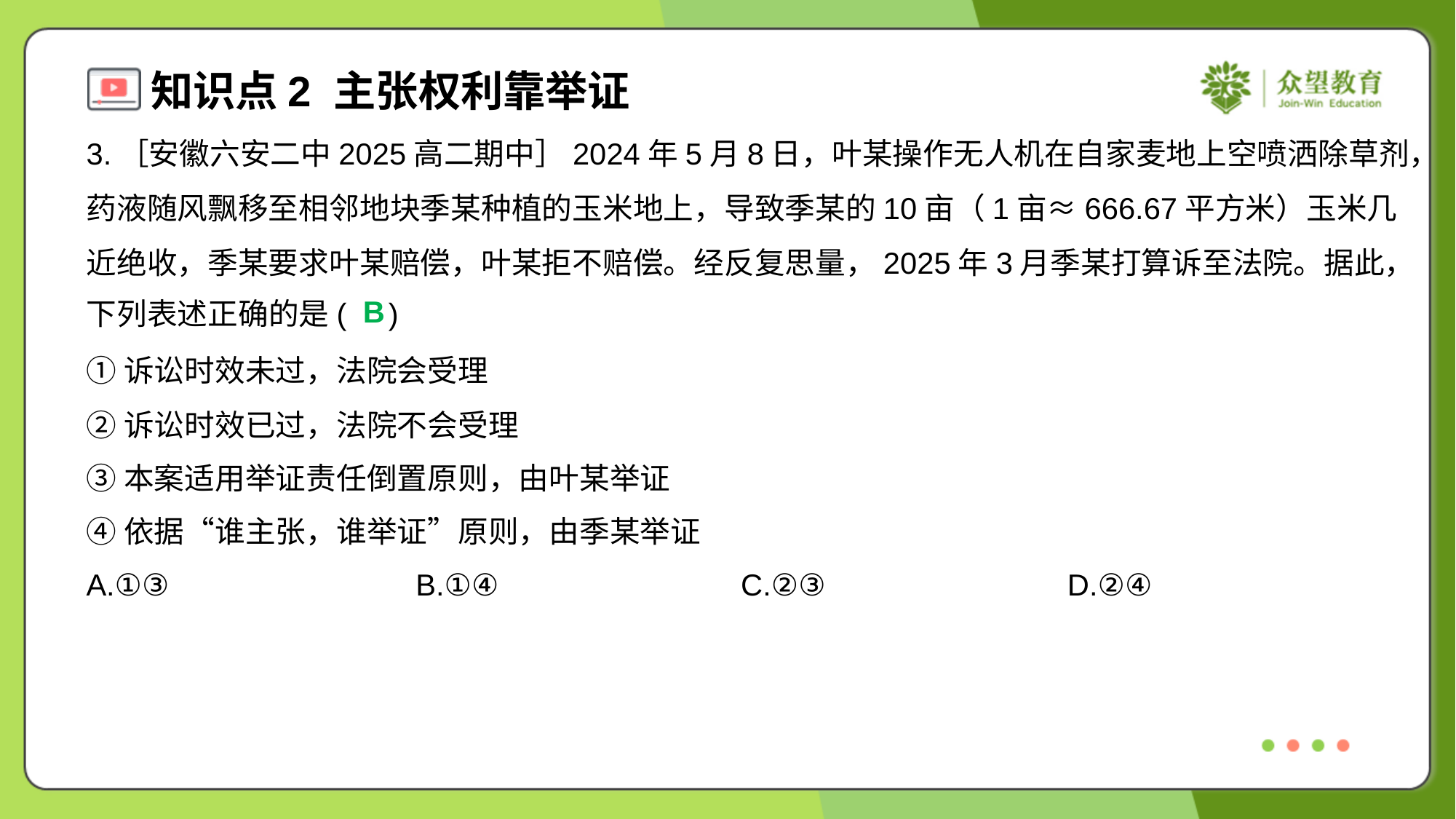

3.［安徽六安二中2025高二期中］2024年5月8日，叶某操作无人机在自家麦地上空喷洒除草剂，
药液随风飘移至相邻地块季某种植的玉米地上，导致季某的10亩（1亩≈666.67平方米）玉米几
近绝收，季某要求叶某赔偿，叶某拒不赔偿。经反复思量，2025年3月季某打算诉至法院。据此，
下列表述正确的是(     )
B
①诉讼时效未过，法院会受理
②诉讼时效已过，法院不会受理
③本案适用举证责任倒置原则，由叶某举证
④依据“谁主张，谁举证”原则，由季某举证
A.①③	B.①④	C.②③	D.②④